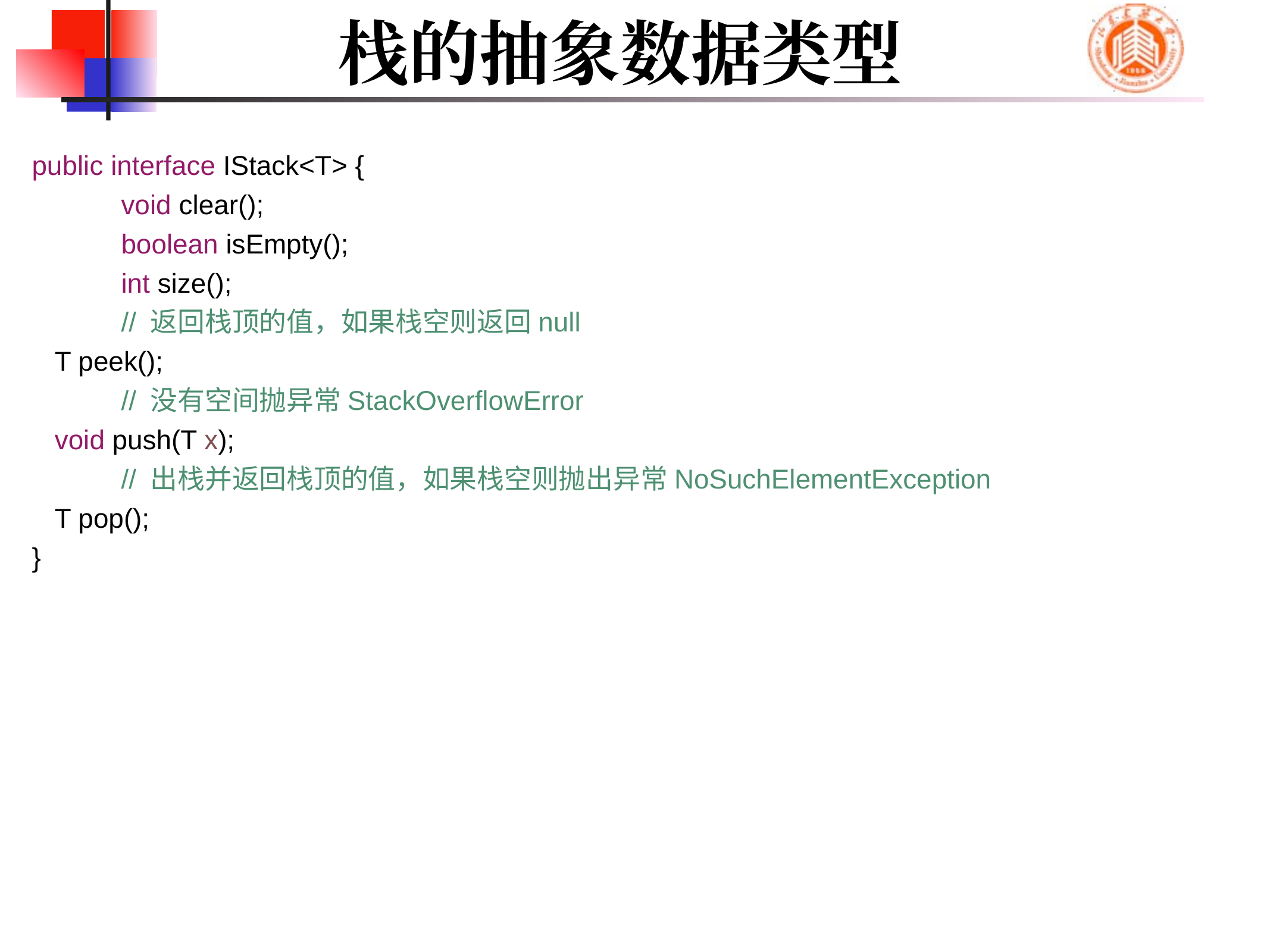

# 栈的抽象数据类型
public interface IStack<T> {
	void clear();
	boolean isEmpty();
	int size();
	// 返回栈顶的值，如果栈空则返回null
   T peek();
	// 没有空间抛异常StackOverflowError
   void push(T x);
	// 出栈并返回栈顶的值，如果栈空则抛出异常NoSuchElementException
   T pop();
}